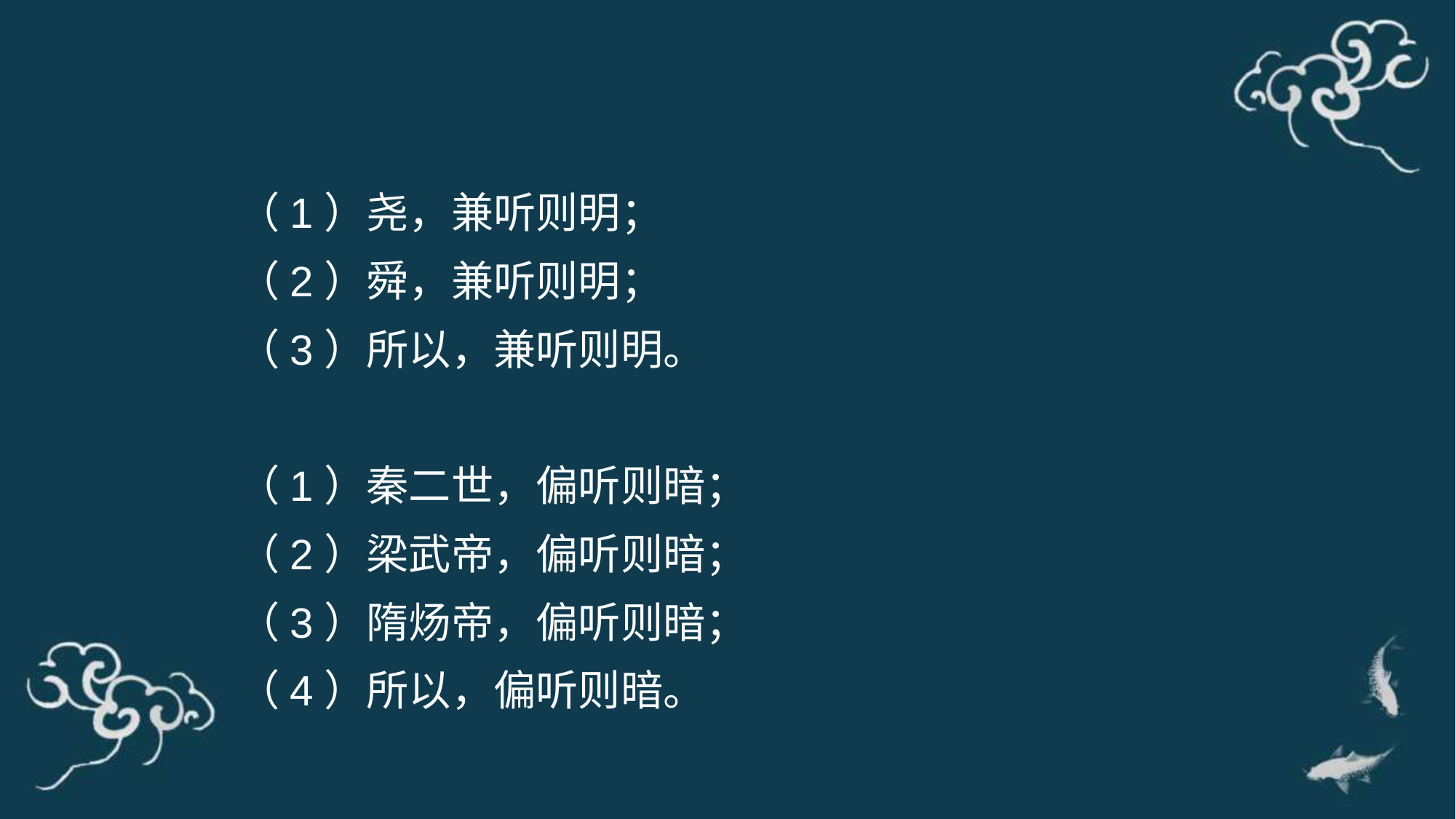

（1）尧，兼听则明；
（2）舜，兼听则明；
（3）所以，兼听则明。

（1）秦二世，偏听则暗；
（2）梁武帝，偏听则暗；
（3）隋炀帝，偏听则暗；
（4）所以，偏听则暗。